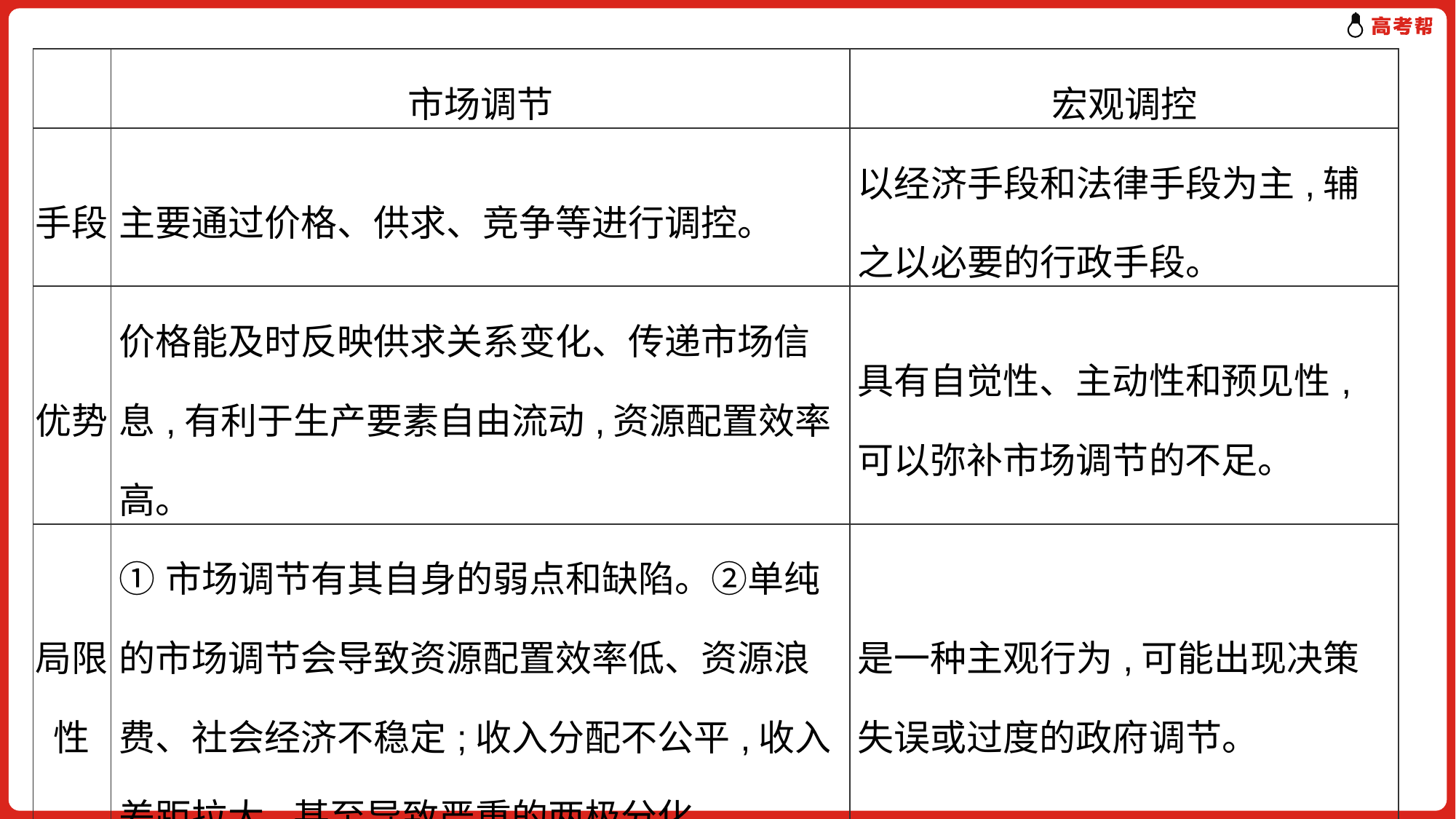

|  | 市场调节 | 宏观调控 |
| --- | --- | --- |
| 手段 | 主要通过价格、供求、竞争等进行调控。 | 以经济手段和法律手段为主,辅之以必要的行政手段。 |
| 优势 | 价格能及时反映供求关系变化、传递市场信息,有利于生产要素自由流动,资源配置效率高。 | 具有自觉性、主动性和预见性,可以弥补市场调节的不足。 |
| 局限性 | ①市场调节有其自身的弱点和缺陷。②单纯的市场调节会导致资源配置效率低、资源浪费、社会经济不稳定;收入分配不公平,收入差距拉大,甚至导致严重的两极分化。 | 是一种主观行为,可能出现决策失误或过度的政府调节。 |
| 联系 | 社会主义市场经济的健康有序发展,需要将市场的决定性作用和科学的宏观调控结合起来,二者缺一不可。 |  |